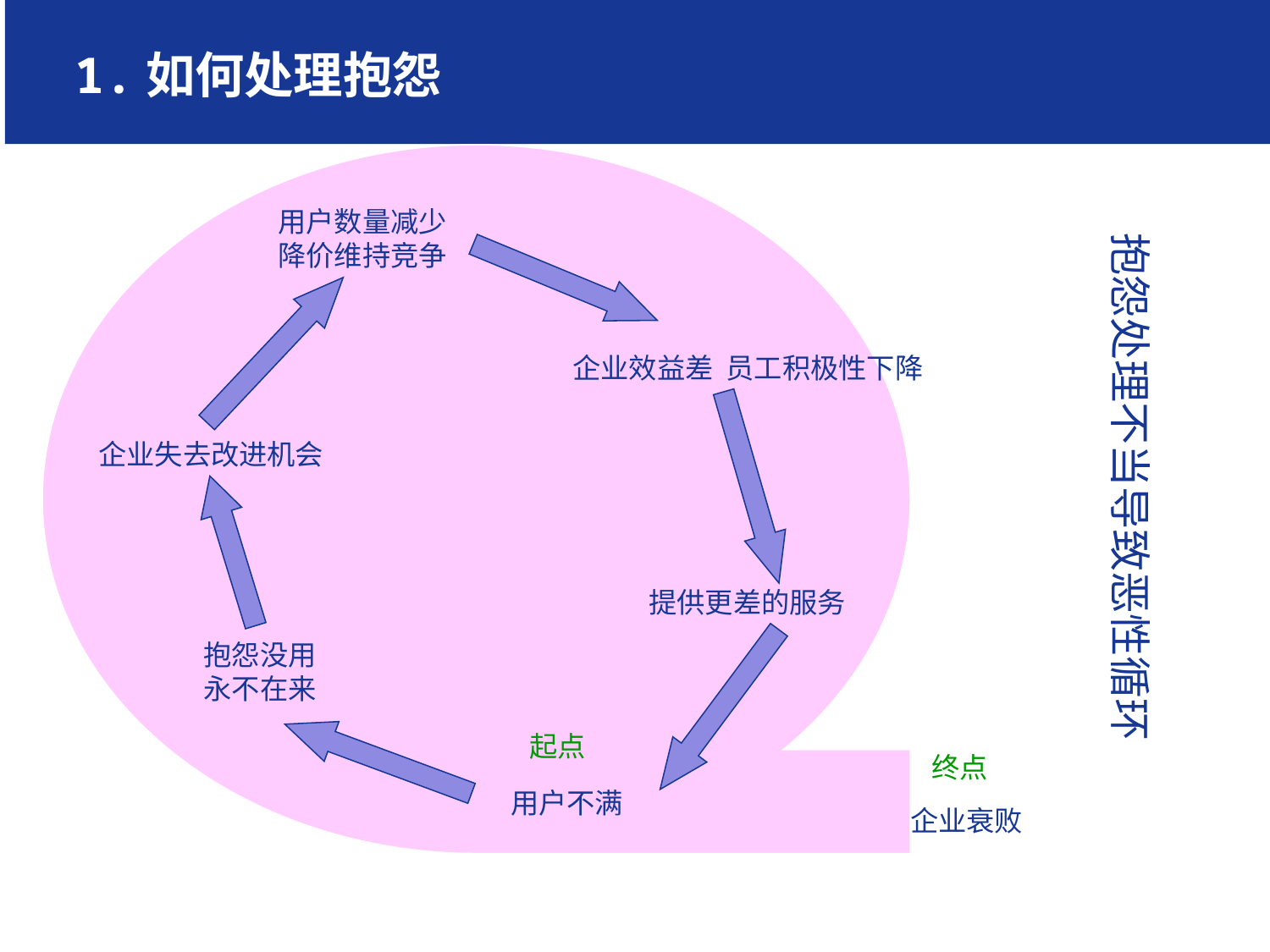

1.如何处理抱怨

用户数量减少
降价维持竞争
抱怨处理不当导致恶性循环

企业效益差  员工积极性下降
企业失去改进机会

提供更差的服务
抱怨没用
永不在来

起点

终点
用户不满
企业衰败